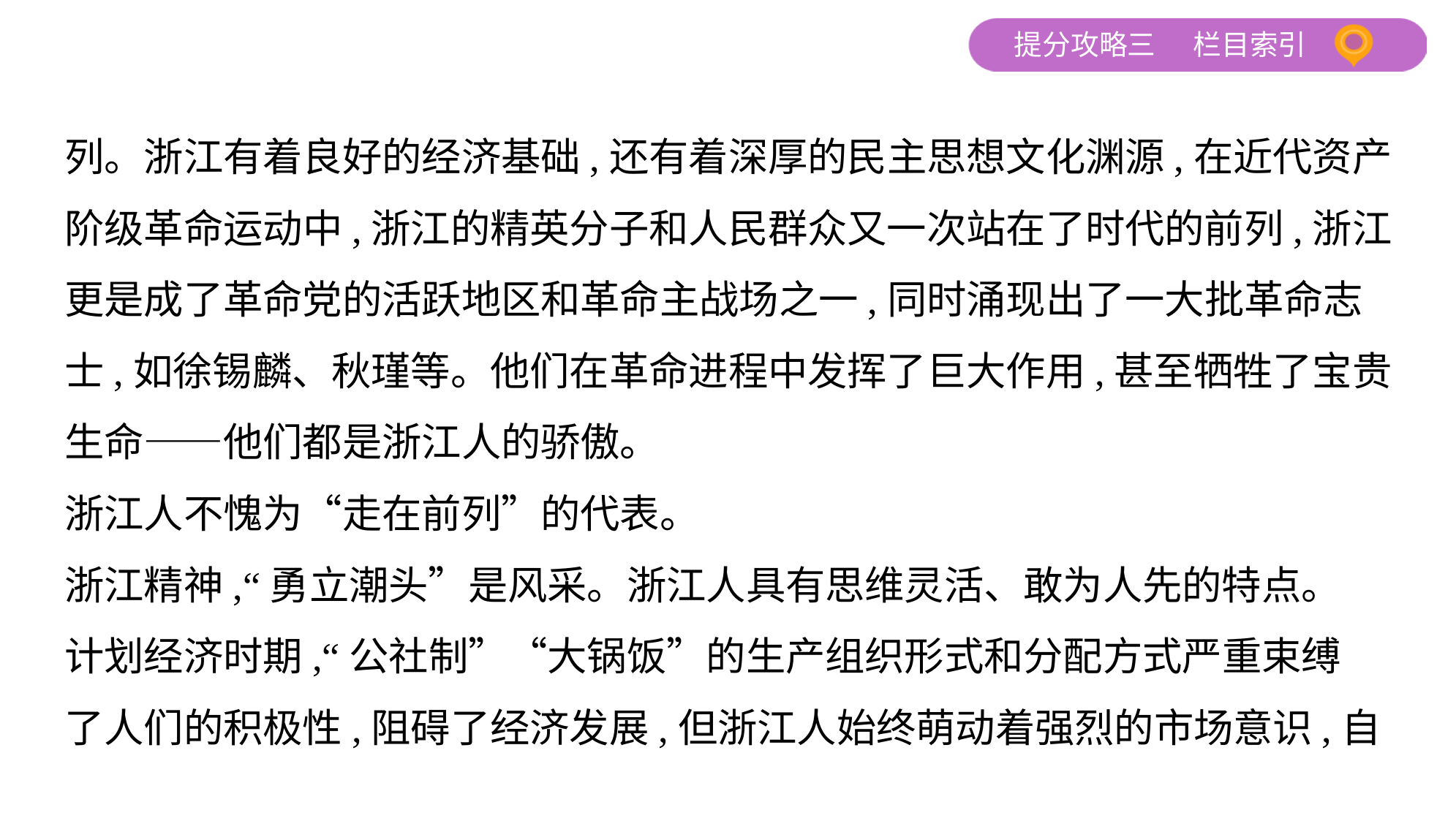

列。浙江有着良好的经济基础,还有着深厚的民主思想文化渊源,在近代资产
阶级革命运动中,浙江的精英分子和人民群众又一次站在了时代的前列,浙江
更是成了革命党的活跃地区和革命主战场之一,同时涌现出了一大批革命志
士,如徐锡麟、秋瑾等。他们在革命进程中发挥了巨大作用,甚至牺牲了宝贵
生命——他们都是浙江人的骄傲。
浙江人不愧为“走在前列”的代表。
浙江精神,“勇立潮头”是风采。浙江人具有思维灵活、敢为人先的特点。
计划经济时期,“公社制”“大锅饭”的生产组织形式和分配方式严重束缚
了人们的积极性,阻碍了经济发展,但浙江人始终萌动着强烈的市场意识,自